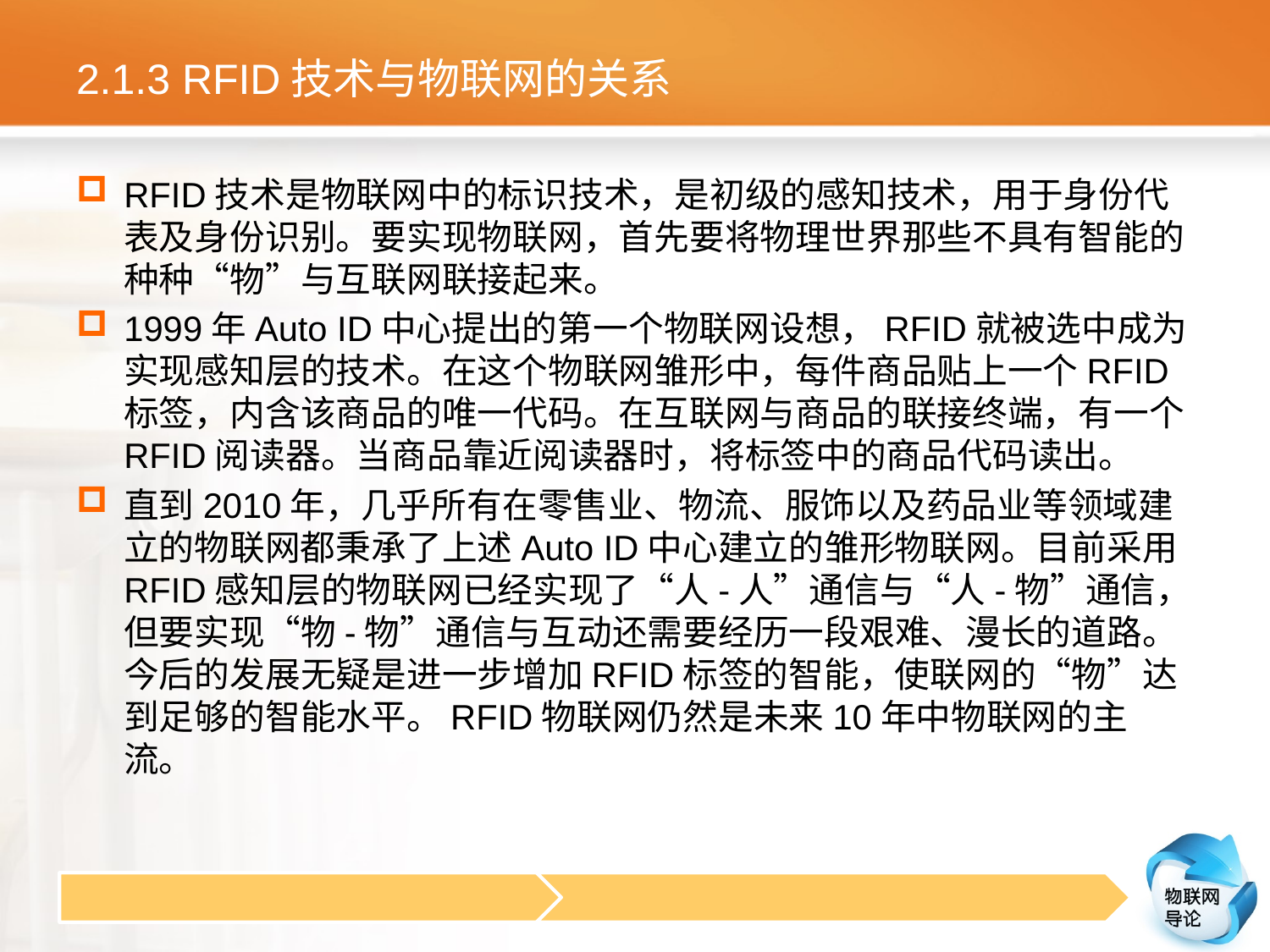

# 2.1.3 RFID技术与物联网的关系
RFID技术是物联网中的标识技术，是初级的感知技术，用于身份代表及身份识别。要实现物联网，首先要将物理世界那些不具有智能的种种“物”与互联网联接起来。
1999年Auto ID中心提出的第一个物联网设想，RFID就被选中成为实现感知层的技术。在这个物联网雏形中，每件商品贴上一个RFID标签，内含该商品的唯一代码。在互联网与商品的联接终端，有一个RFID阅读器。当商品靠近阅读器时，将标签中的商品代码读出。
直到2010年，几乎所有在零售业、物流、服饰以及药品业等领域建立的物联网都秉承了上述Auto ID中心建立的雏形物联网。目前采用RFID感知层的物联网已经实现了“人-人”通信与“人-物”通信，但要实现“物-物”通信与互动还需要经历一段艰难、漫长的道路。今后的发展无疑是进一步增加RFID标签的智能，使联网的“物”达到足够的智能水平。RFID物联网仍然是未来10年中物联网的主流。